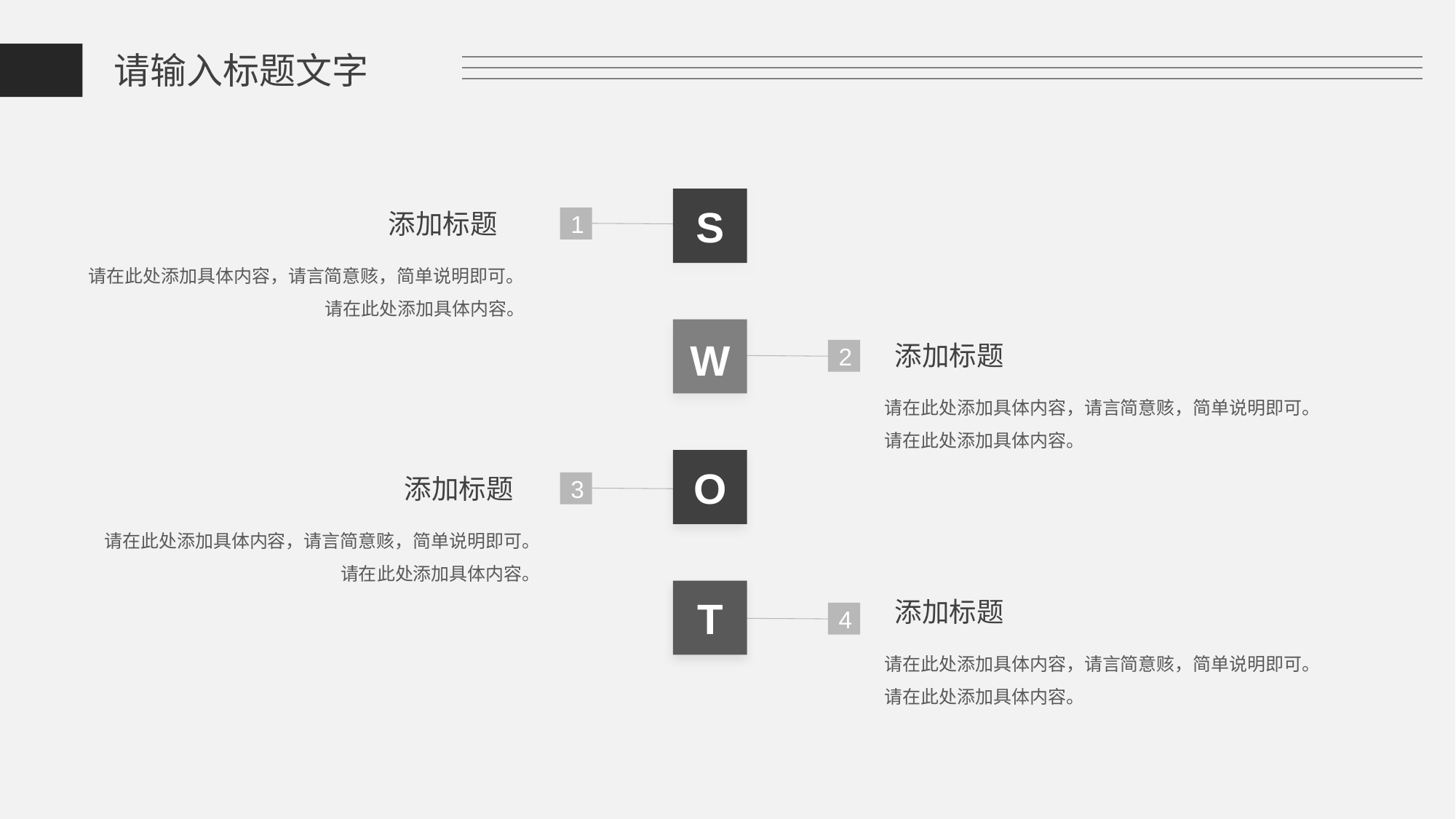

请输入标题文字
S
1
W
2
O
3
T
4
添加标题
请在此处添加具体内容，请言简意赅，简单说明即可。请在此处添加具体内容。
添加标题
请在此处添加具体内容，请言简意赅，简单说明即可。请在此处添加具体内容。
添加标题
请在此处添加具体内容，请言简意赅，简单说明即可。请在此处添加具体内容。
添加标题
请在此处添加具体内容，请言简意赅，简单说明即可。请在此处添加具体内容。